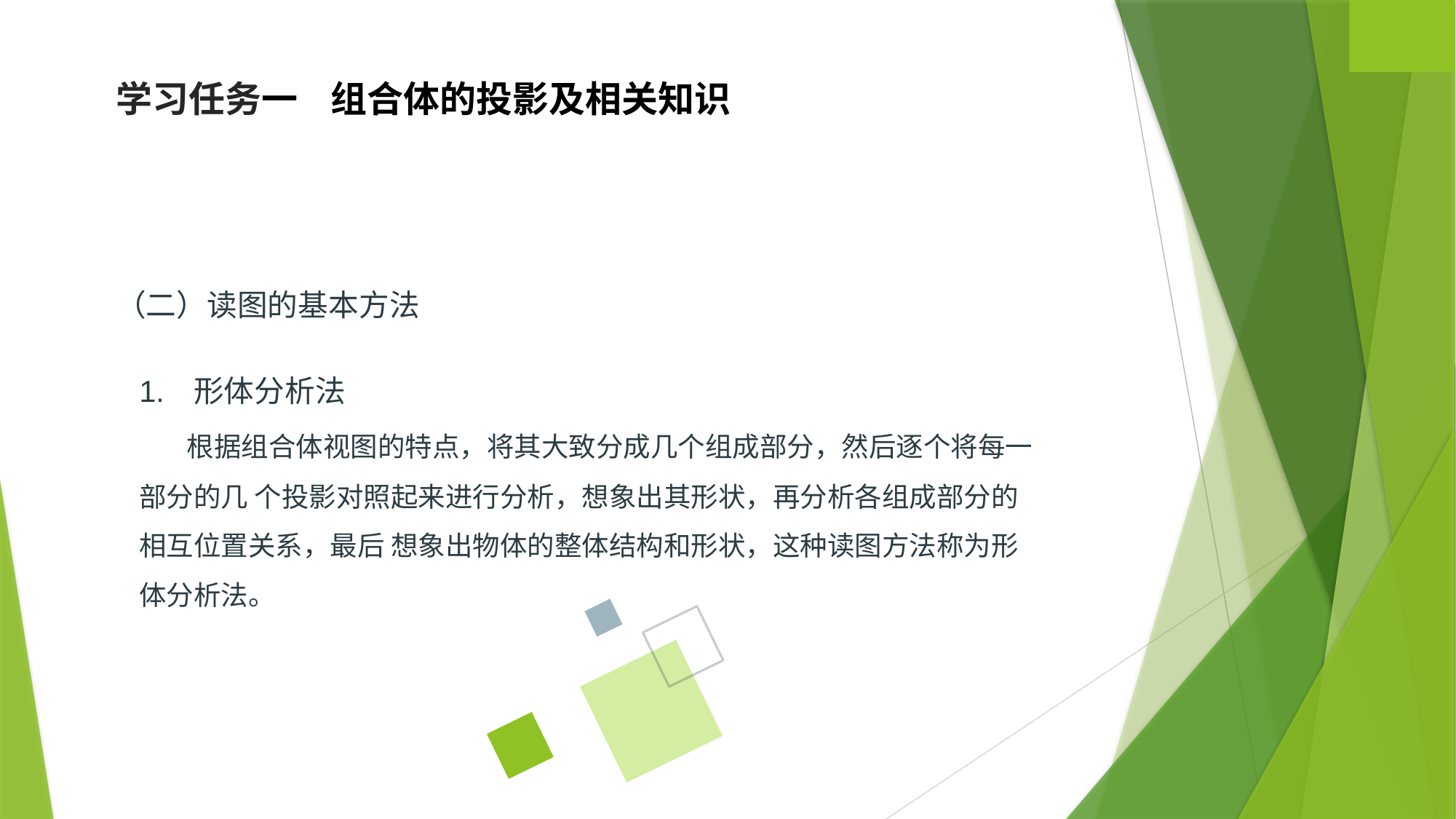

学习任务一    组合体的投影及相关知识

（二）读图的基本方法
形体分析法
      根据组合体视图的特点，将其大致分成几个组成部分，然后逐个将每一部分的几 个投影对照起来进行分析，想象出其形状，再分析各组成部分的相互位置关系，最后 想象出物体的整体结构和形状，这种读图方法称为形体分析法。